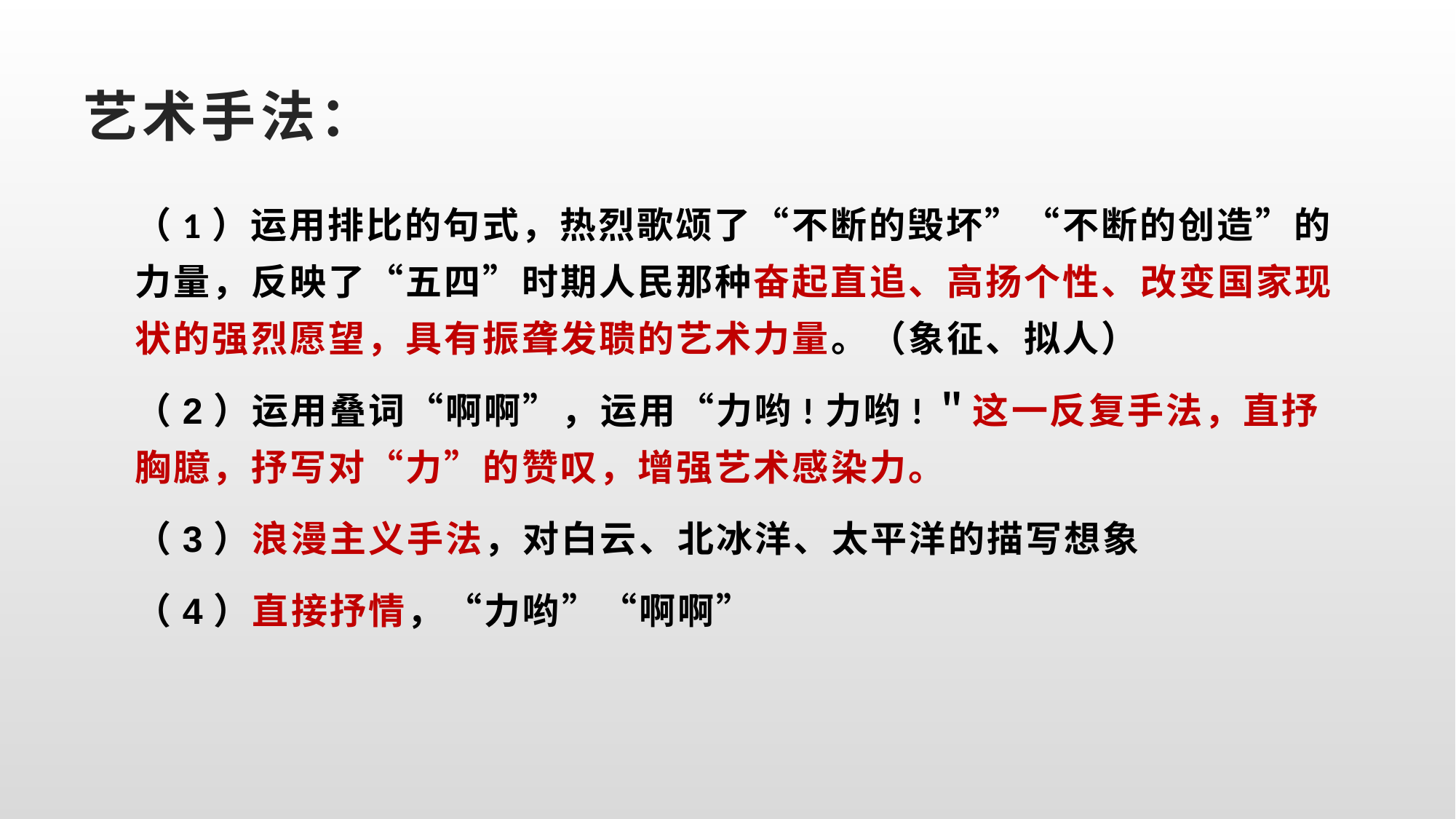

# 艺术手法：
（1）运用排比的句式，热烈歌颂了“不断的毁坏”“不断的创造”的力量，反映了“五四”时期人民那种奋起直追、高扬个性、改变国家现状的强烈愿望，具有振聋发聩的艺术力量。（象征、拟人）
（2）运用叠词“啊啊”，运用“力哟!力哟!＂这一反复手法，直抒胸臆，抒写对“力”的赞叹，增强艺术感染力。
（3）浪漫主义手法，对白云、北冰洋、太平洋的描写想象
（4）直接抒情，“力哟”“啊啊”